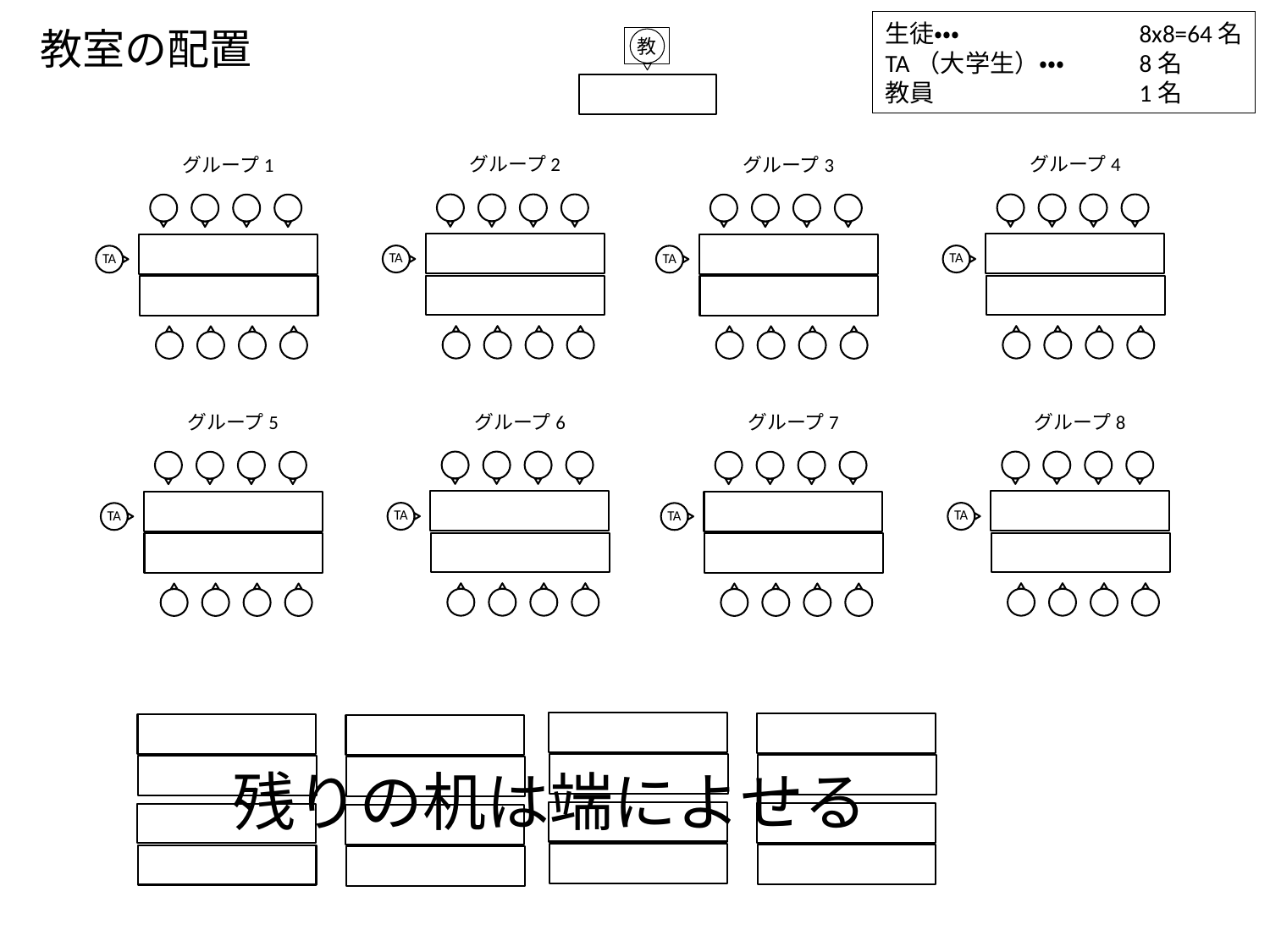

生徒・・・		8x8=64名
TA（大学生）・・・	8名
教員		1名
教室の配置

教

グループ2

TA

グループ4

TA

グループ1

TA

グループ3

TA

グループ6

TA

グループ8

TA

グループ5

TA

グループ7

TA

グループ2

残りの机は端によせる
グループ4